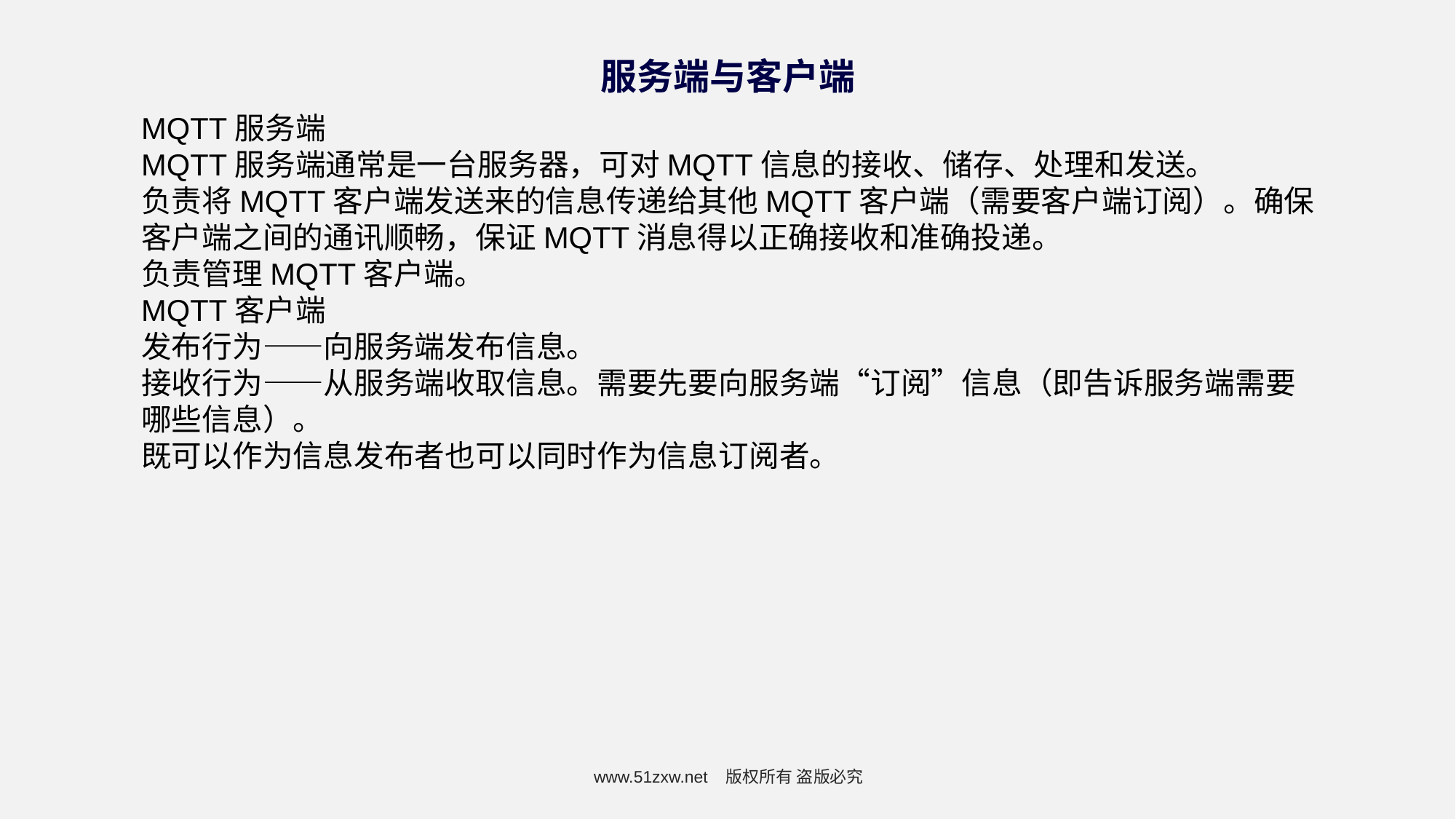

服务端与客户端
MQTT服务端
MQTT服务端通常是一台服务器，可对MQTT信息的接收、储存、处理和发送。
负责将MQTT客户端发送来的信息传递给其他MQTT客户端（需要客户端订阅）。确保客户端之间的通讯顺畅，保证MQTT消息得以正确接收和准确投递。
负责管理MQTT客户端。
MQTT客户端
发布行为——向服务端发布信息。
接收行为——从服务端收取信息。需要先要向服务端“订阅”信息（即告诉服务端需要哪些信息）。
既可以作为信息发布者也可以同时作为信息订阅者。

www.51zxw.net   版权所有 盗版必究